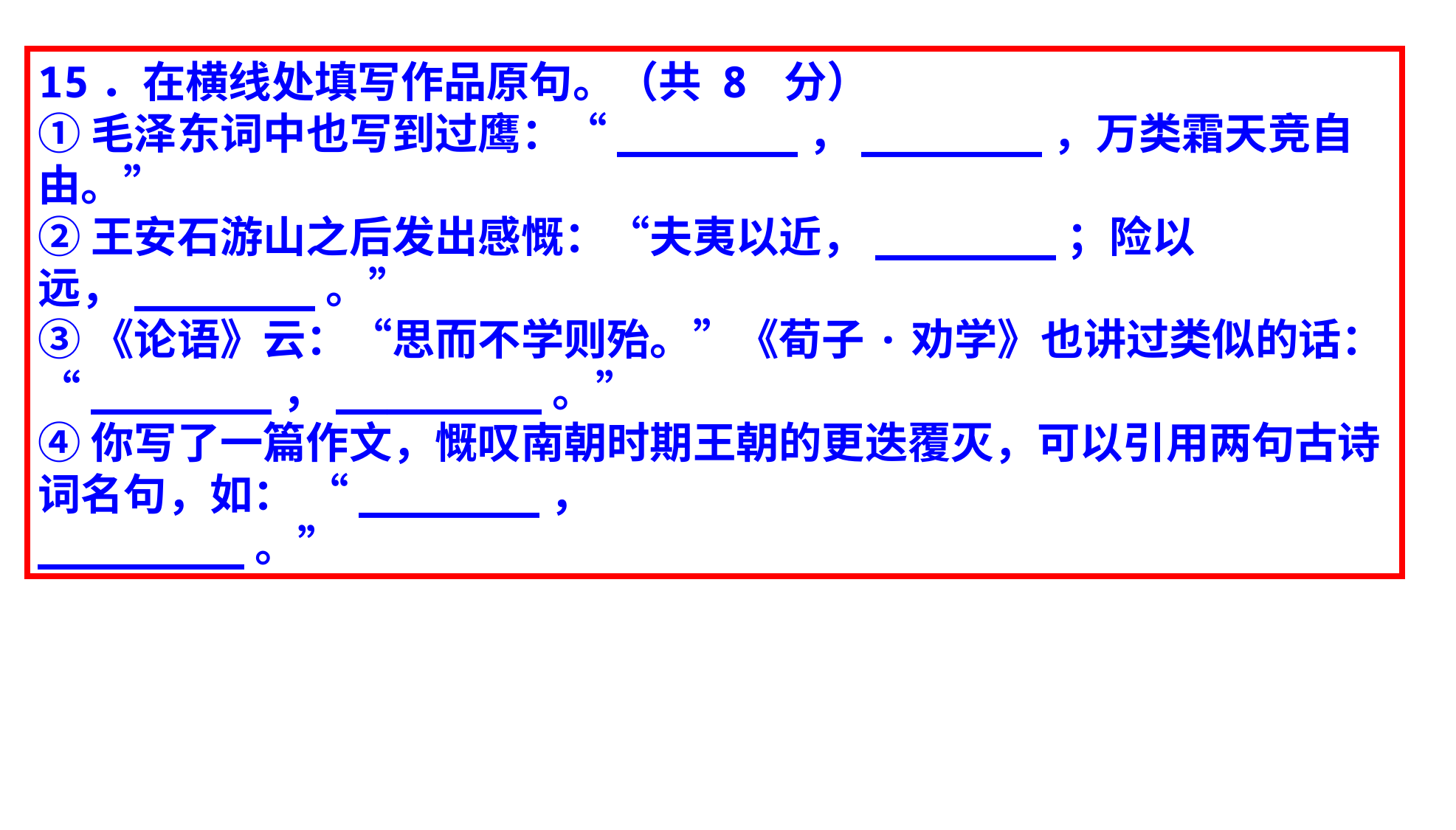

15．在横线处填写作品原句。（共 8 分）
①毛泽东词中也写到过鹰：“_______，_______，万类霜天竞自由。”
②王安石游山之后发出感慨：“夫夷以近，_______；险以远，_______。”
③《论语》云：“思而不学则殆。”《荀子·劝学》也讲过类似的话：“_______，________。”
④你写了一篇作文，慨叹南朝时期王朝的更迭覆灭，可以引用两句古诗词名句，如： “_______，
________。”